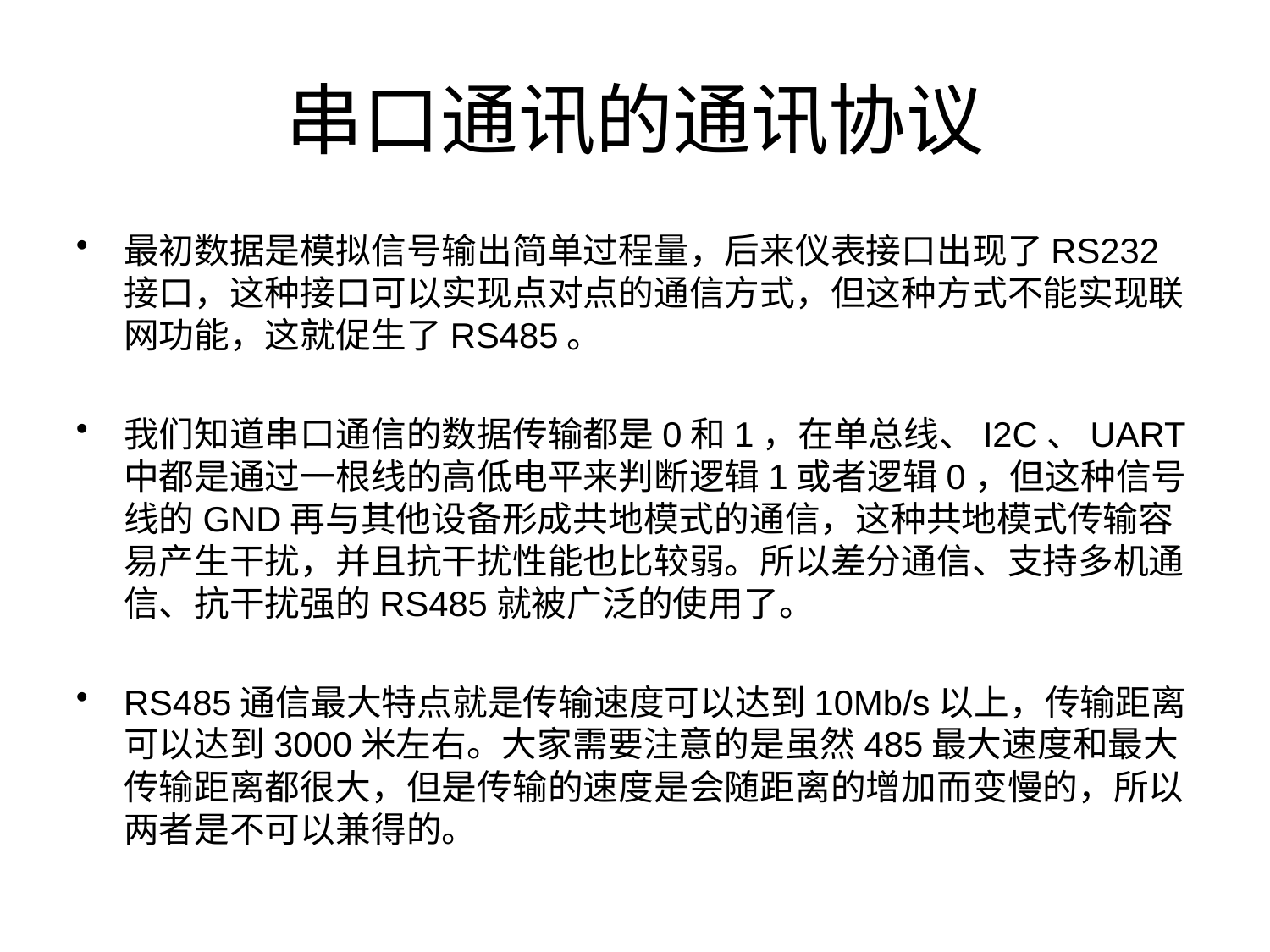

# 串口通讯的通讯协议
最初数据是模拟信号输出简单过程量，后来仪表接口出现了RS232接口，这种接口可以实现点对点的通信方式，但这种方式不能实现联网功能，这就促生了RS485。

我们知道串口通信的数据传输都是0和1，在单总线、I2C、UART中都是通过一根线的高低电平来判断逻辑1或者逻辑0，但这种信号线的GND再与其他设备形成共地模式的通信，这种共地模式传输容易产生干扰，并且抗干扰性能也比较弱。所以差分通信、支持多机通信、抗干扰强的RS485就被广泛的使用了。

RS485通信最大特点就是传输速度可以达到10Mb/s以上，传输距离可以达到3000米左右。大家需要注意的是虽然485最大速度和最大传输距离都很大，但是传输的速度是会随距离的增加而变慢的，所以两者是不可以兼得的。